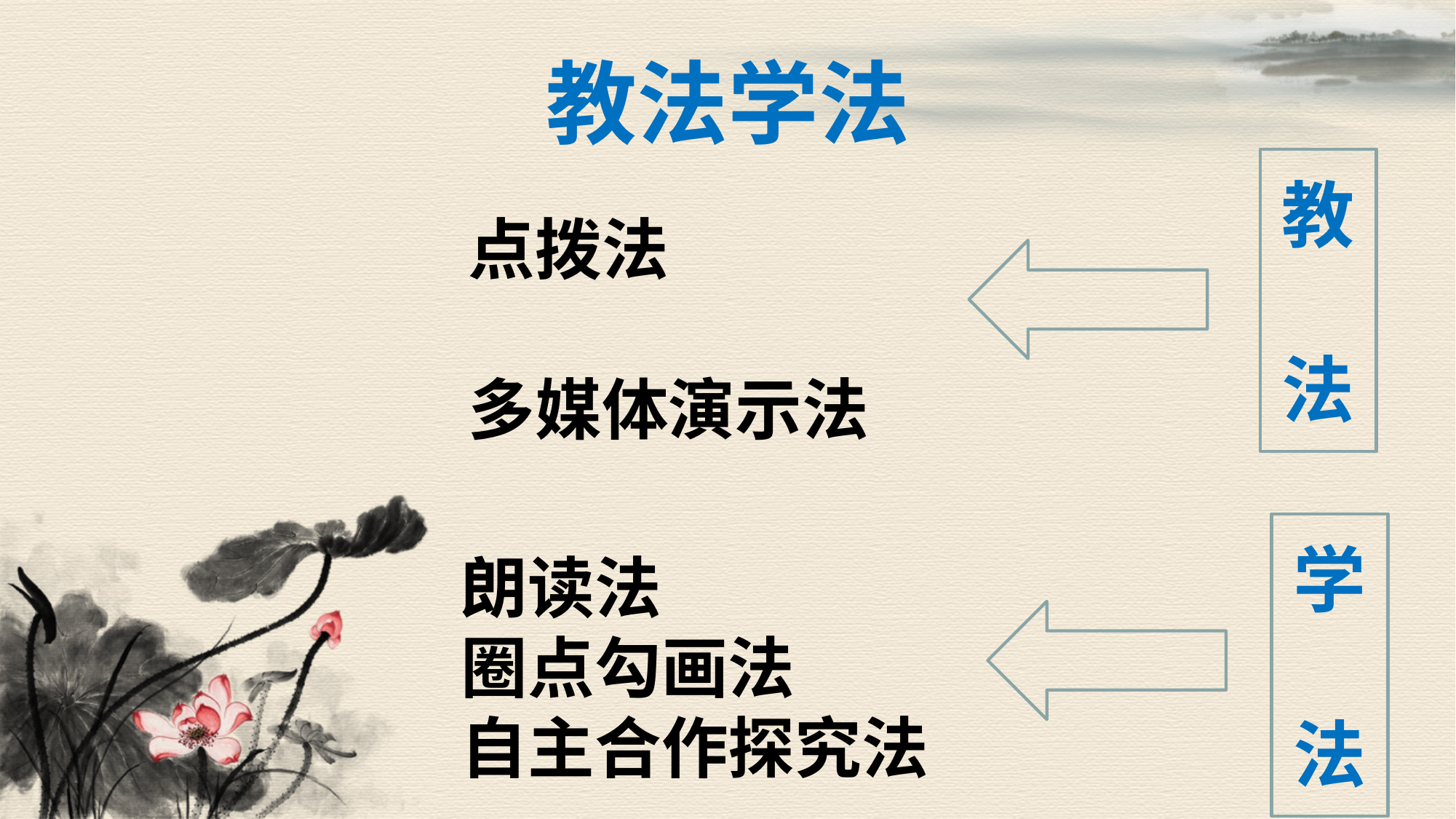

# 教法学法
教

法

点拨法

多媒体演示法

学

法
朗读法
圈点勾画法
自主合作探究法